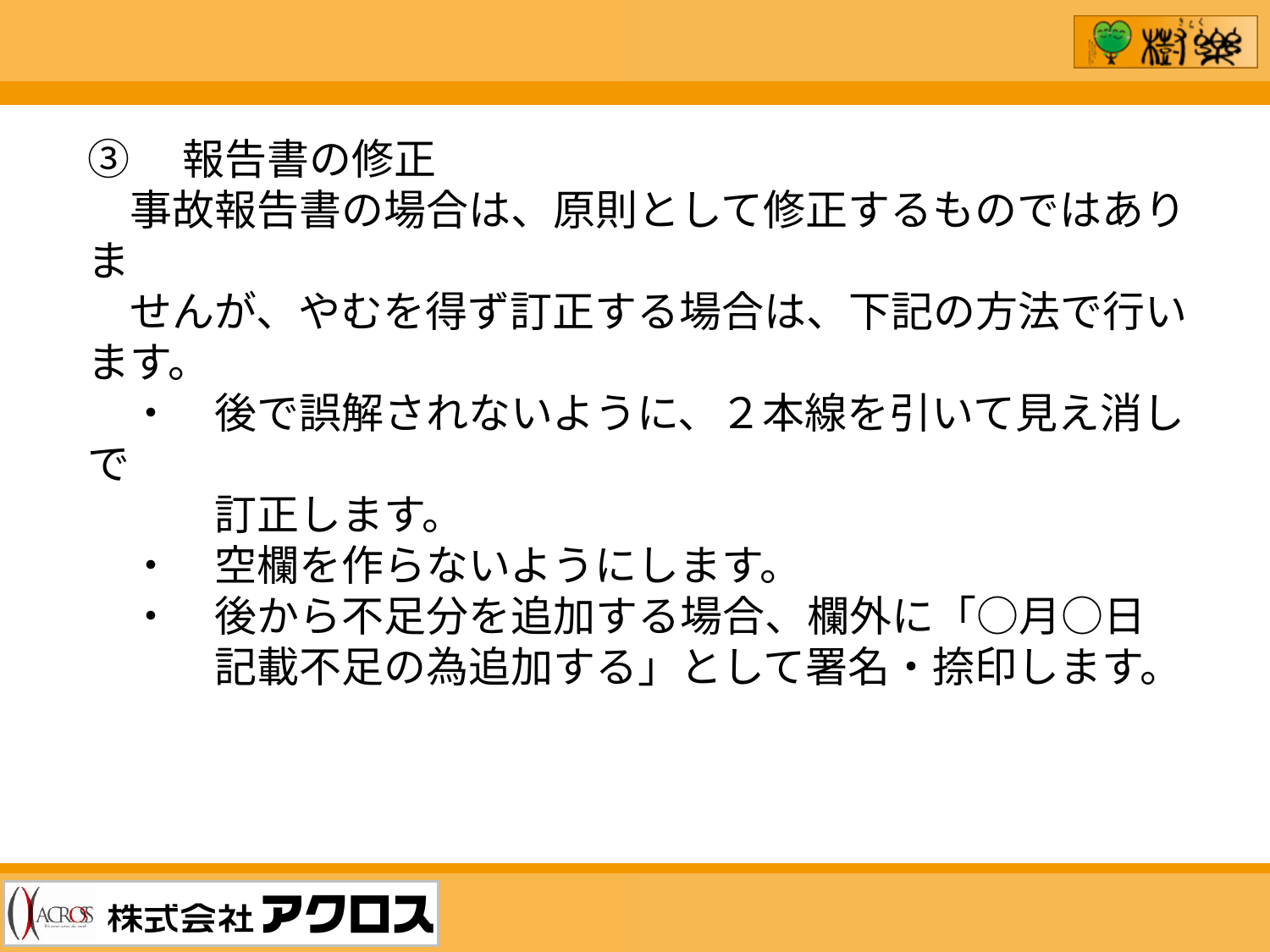

③　報告書の修正
　事故報告書の場合は、原則として修正するものではありま
　せんが、やむを得ず訂正する場合は、下記の方法で行います。
　・　後で誤解されないように、２本線を引いて見え消しで
　　　訂正します。
　・　空欄を作らないようにします。
　・　後から不足分を追加する場合、欄外に「○月○日
　　　記載不足の為追加する」として署名・捺印します。